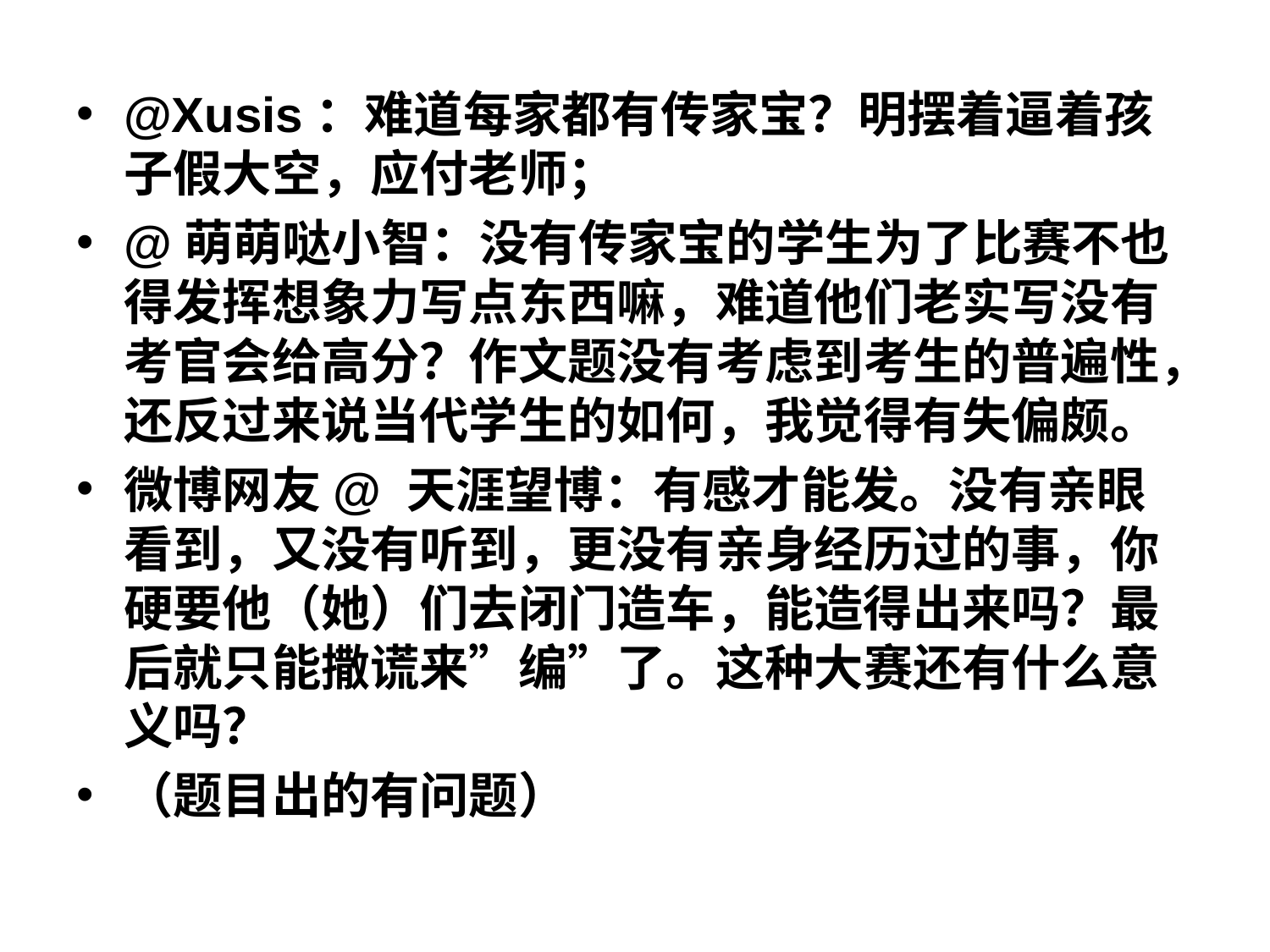

#
@Xusis：难道每家都有传家宝？明摆着逼着孩子假大空，应付老师；
@萌萌哒小智：没有传家宝的学生为了比赛不也得发挥想象力写点东西嘛，难道他们老实写没有考官会给高分？作文题没有考虑到考生的普遍性，还反过来说当代学生的如何，我觉得有失偏颇。
微博网友@ 天涯望博：有感才能发。没有亲眼看到，又没有听到，更没有亲身经历过的事，你硬要他（她）们去闭门造车，能造得出来吗？最后就只能撒谎来”编”了。这种大赛还有什么意义吗？
（题目出的有问题）